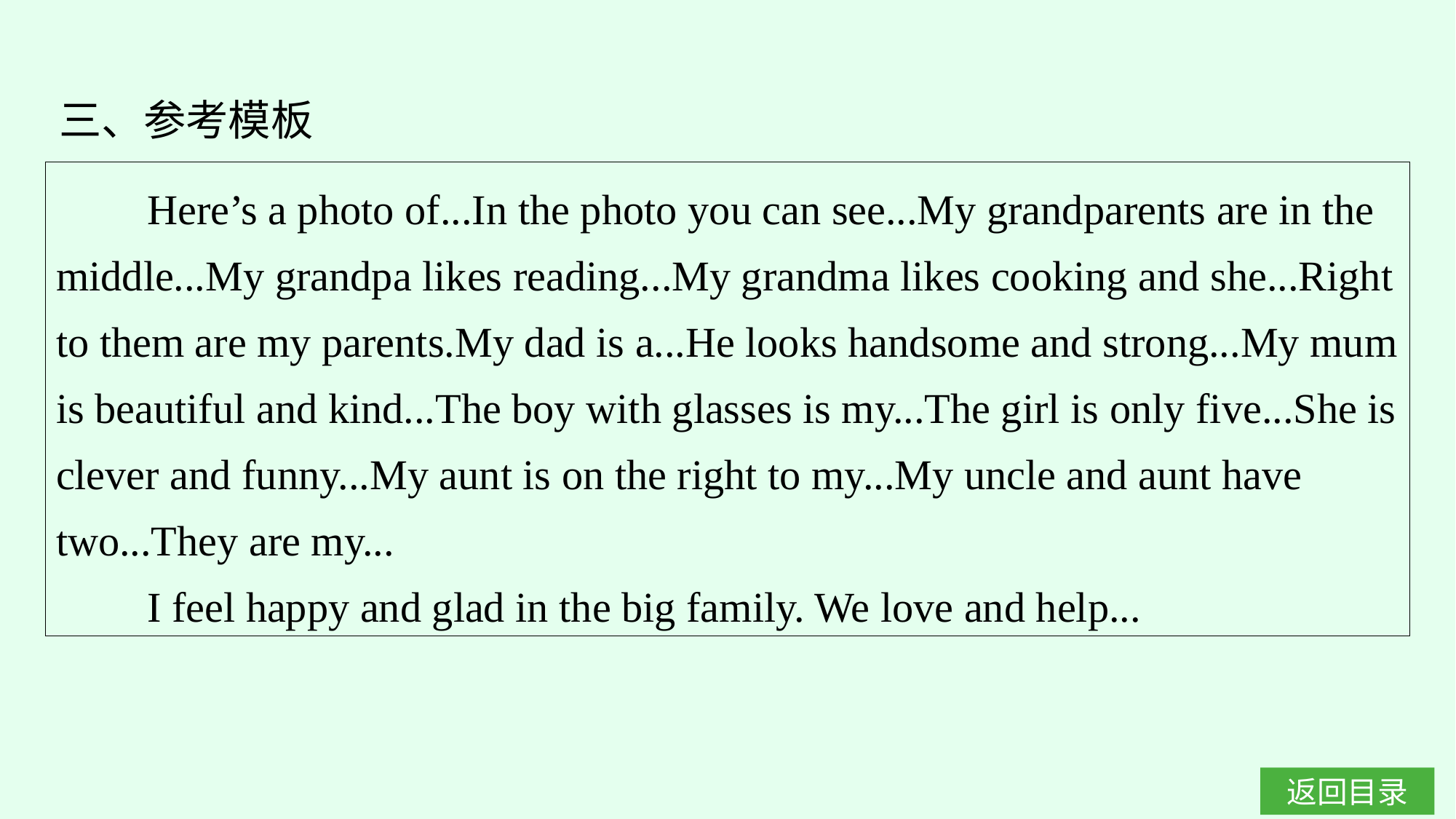

三、参考模板
Here’s a photo of...In the photo you can see...My grandparents are in the middle...My grandpa likes reading...My grandma likes cooking and she...Right to them are my parents.My dad is a...He looks handsome and strong...My mum is beautiful and kind...The boy with glasses is my...The girl is only five...She is clever and funny...My aunt is on the right to my...My uncle and aunt have two...They are my...
I feel happy and glad in the big family. We love and help...